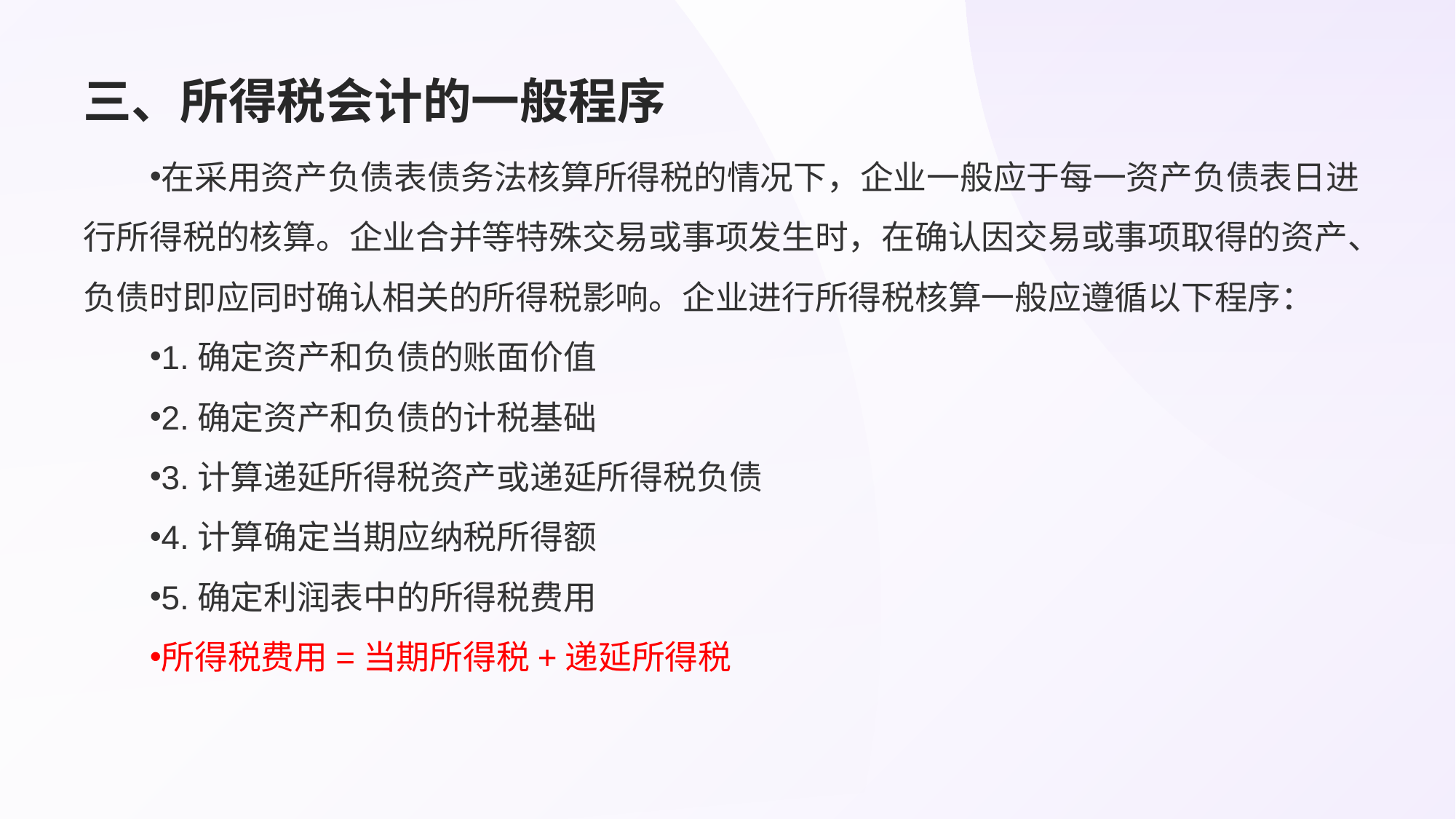

# 三、所得税会计的一般程序
在采用资产负债表债务法核算所得税的情况下，企业一般应于每一资产负债表日进行所得税的核算。企业合并等特殊交易或事项发生时，在确认因交易或事项取得的资产、负债时即应同时确认相关的所得税影响。企业进行所得税核算一般应遵循以下程序：
1.确定资产和负债的账面价值
2.确定资产和负债的计税基础
3.计算递延所得税资产或递延所得税负债
4.计算确定当期应纳税所得额
5.确定利润表中的所得税费用
所得税费用=当期所得税+递延所得税